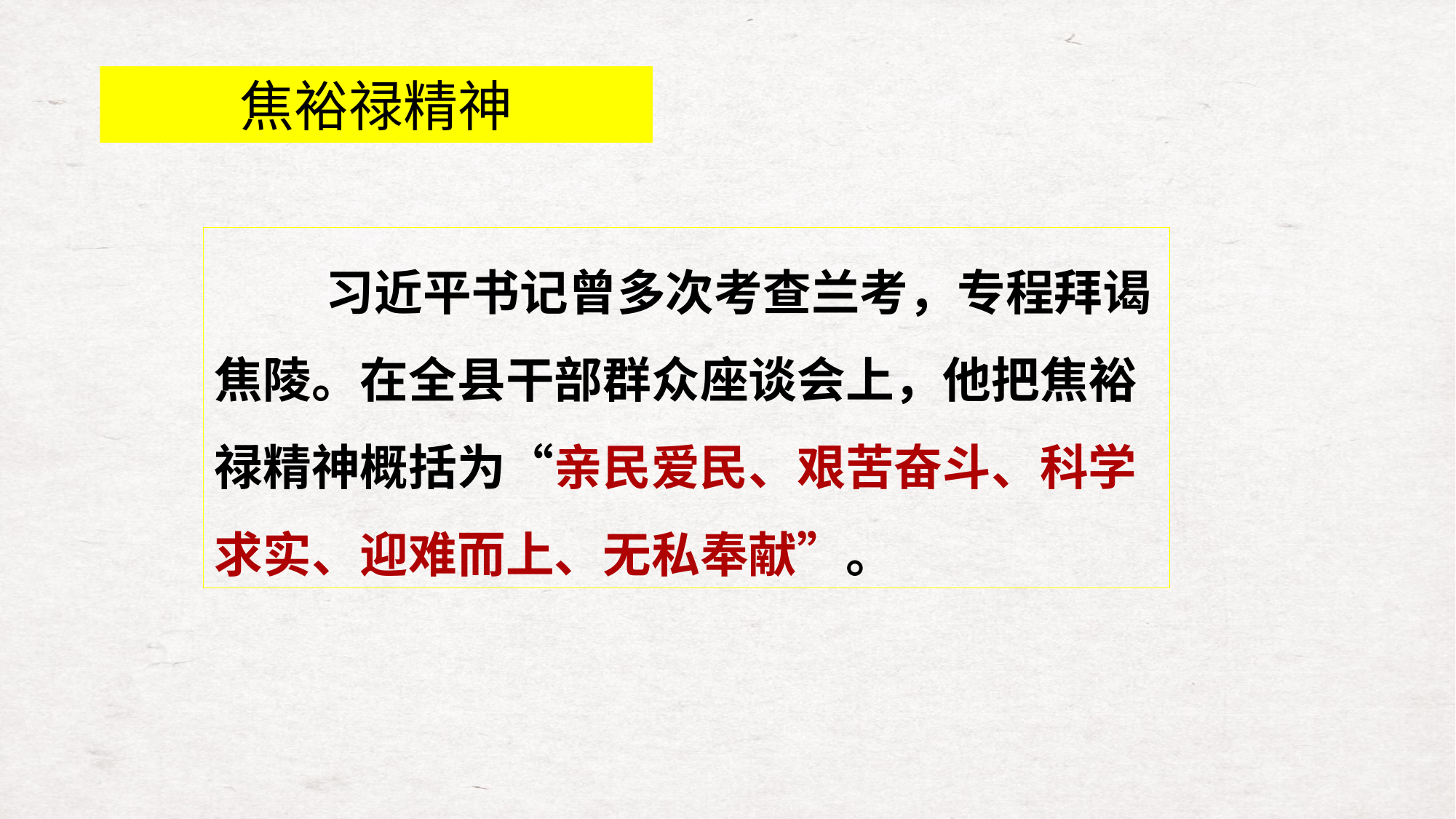

焦裕禄精神
         习近平书记曾多次考查兰考，专程拜谒焦陵。在全县干部群众座谈会上，他把焦裕禄精神概括为“亲民爱民、艰苦奋斗、科学求实、迎难而上、无私奉献”。